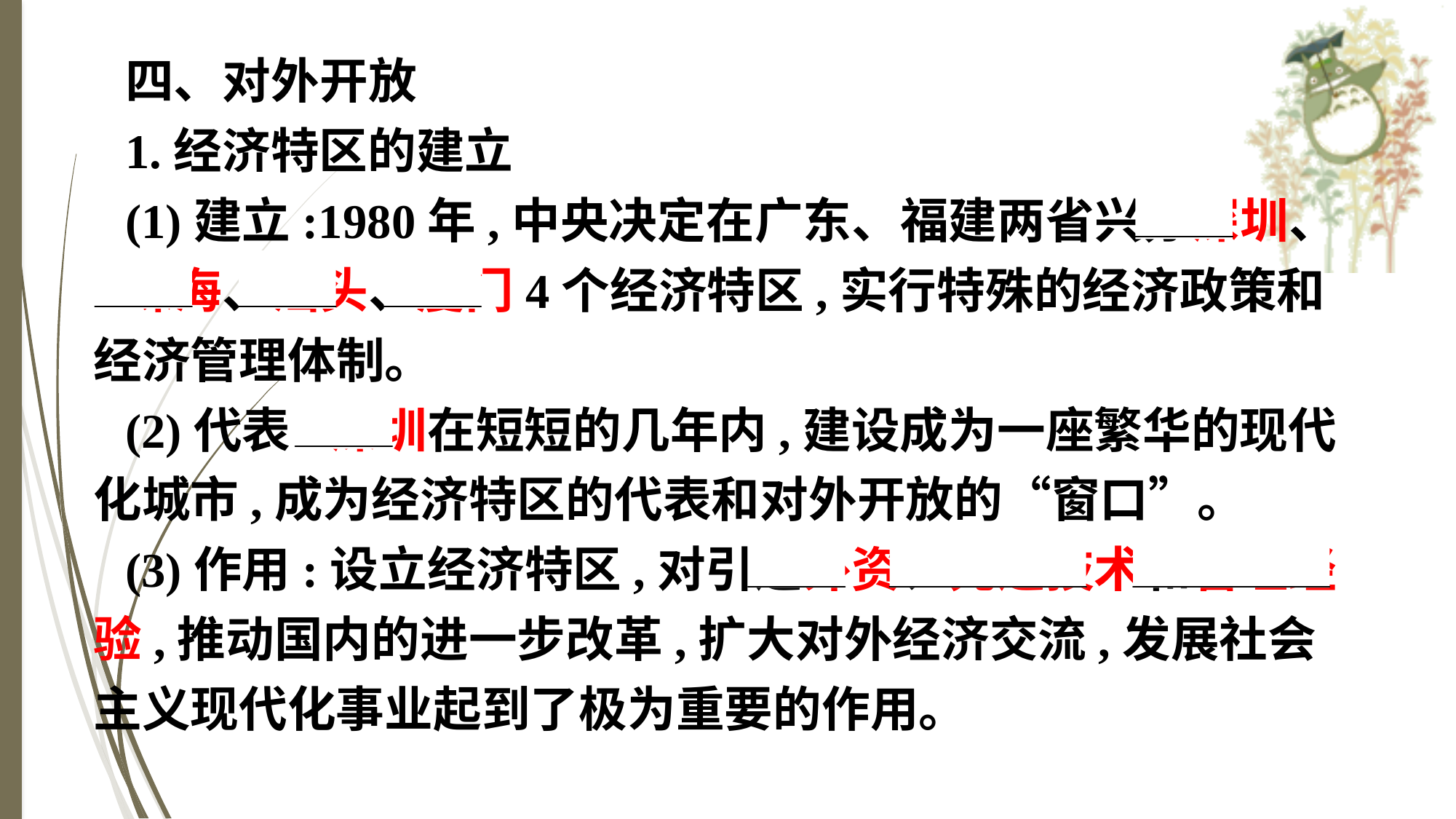

四、对外开放
1.经济特区的建立
(1)建立:1980年,中央决定在广东、福建两省兴办深圳、
珠海、汕头、厦门4个经济特区,实行特殊的经济政策和经济管理体制。
(2)代表:深圳在短短的几年内,建设成为一座繁华的现代化城市,成为经济特区的代表和对外开放的“窗口”。
(3)作用:设立经济特区,对引进外资、先进技术和管理经验,推动国内的进一步改革,扩大对外经济交流,发展社会主义现代化事业起到了极为重要的作用。